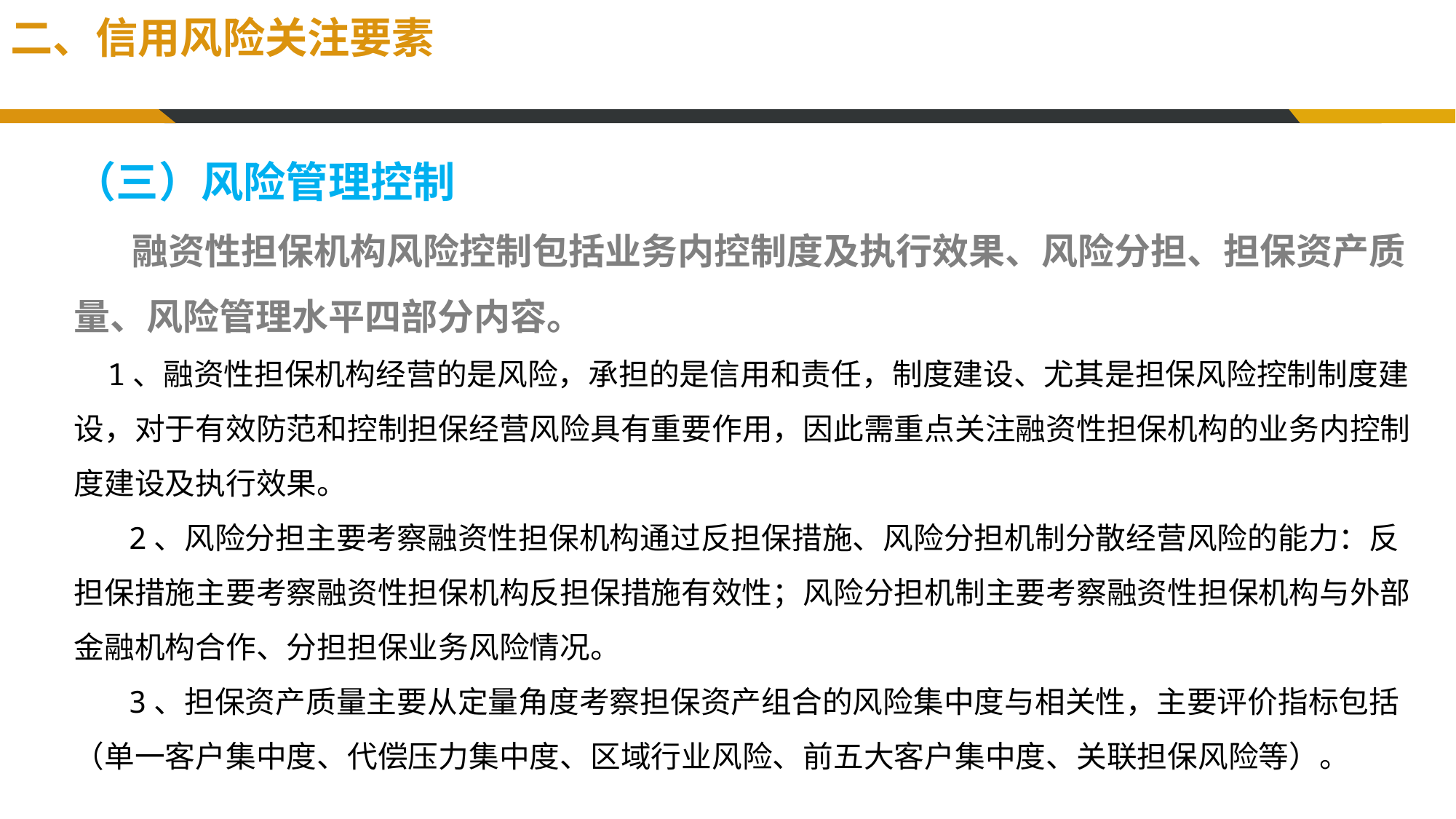

二、信用风险关注要素
（三）风险管理控制
      融资性担保机构风险控制包括业务内控制度及执行效果、风险分担、担保资产质量、风险管理水平四部分内容。
    1、融资性担保机构经营的是风险，承担的是信用和责任，制度建设、尤其是担保风险控制制度建设，对于有效防范和控制担保经营风险具有重要作用，因此需重点关注融资性担保机构的业务内控制度建设及执行效果。
   2、风险分担主要考察融资性担保机构通过反担保措施、风险分担机制分散经营风险的能力：反担保措施主要考察融资性担保机构反担保措施有效性；风险分担机制主要考察融资性担保机构与外部金融机构合作、分担担保业务风险情况。
   3、担保资产质量主要从定量角度考察担保资产组合的风险集中度与相关性，主要评价指标包括（单一客户集中度、代偿压力集中度、区域行业风险、前五大客户集中度、关联担保风险等）。